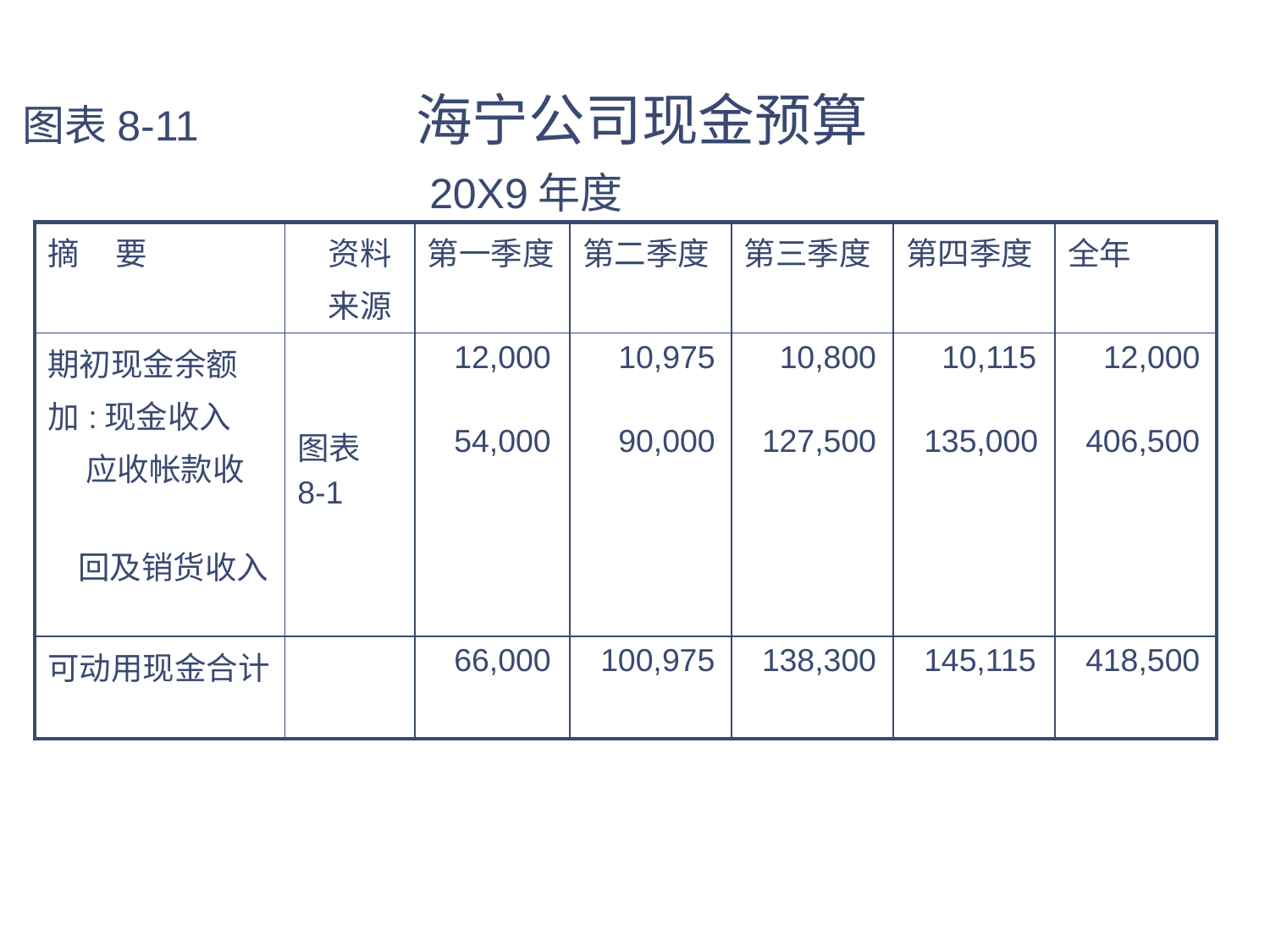

# 图表8-11             海宁公司现金预算 20X9年度
| 摘 要 | 资料 来源 | 第一季度 | 第二季度 | 第三季度 | 第四季度 | 全年 |
| --- | --- | --- | --- | --- | --- | --- |
| 期初现金余额 加:现金收入 应收帐款收 回及销货收入 | 图表 8-1 | 12,000 54,000 | 10,975 90,000 | 10,800 127,500 | 10,115 135,000 | 12,000 406,500 |
| 可动用现金合计 |  | 66,000 | 100,975 | 138,300 | 145,115 | 418,500 |